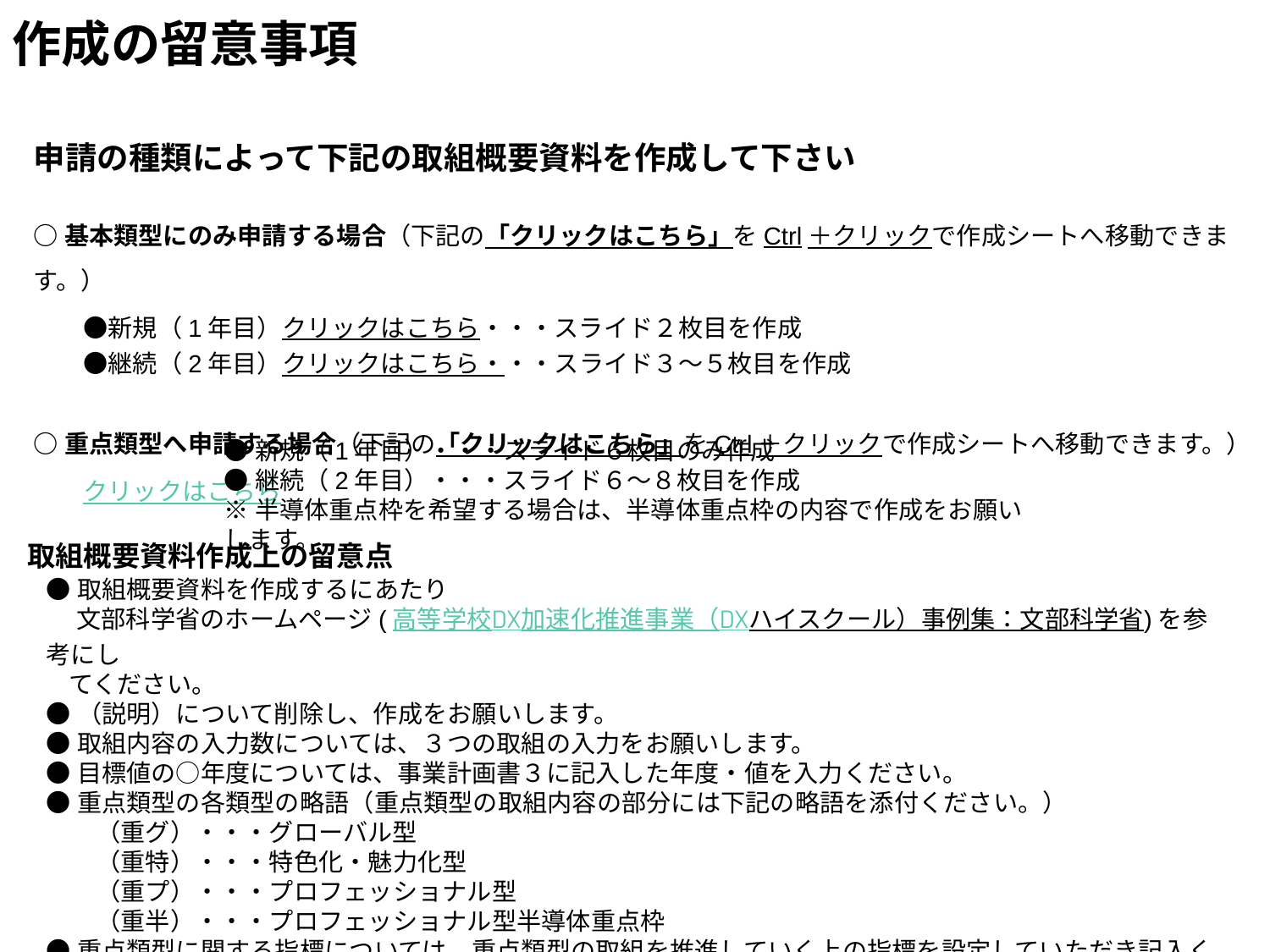

作成の留意事項
申請の種類によって下記の取組概要資料を作成して下さい

○基本類型にのみ申請する場合（下記の「クリックはこちら」をCtrl＋クリックで作成シートへ移動できます。）
　　●新規（1年目）クリックはこちら・・・スライド２枚目を作成
　　●継続（2年目）クリックはこちら・・・スライド３～５枚目を作成

○重点類型へ申請する場合（下記の「クリックはこちら」をCtrl＋クリックで作成シートへ移動できます。）
　　クリックはこちら
●新規（1年目）・・・スライド６枚目のみ作成
●継続（2年目）・・・スライド６～８枚目を作成
※半導体重点枠を希望する場合は、半導体重点枠の内容で作成をお願いします。
取組概要資料作成上の留意点
●取組概要資料を作成するにあたり
　 文部科学省のホームページ(高等学校DX加速化推進事業（DXハイスクール）事例集：文部科学省)を参考にし
   てください。
●（説明）について削除し、作成をお願いします。
●取組内容の入力数については、３つの取組の入力をお願いします。
●目標値の○年度については、事業計画書３に記入した年度・値を入力ください。
●重点類型の各類型の略語（重点類型の取組内容の部分には下記の略語を添付ください。）
　　（重グ）・・・グローバル型
　　（重特）・・・特色化・魅力化型
　　（重プ）・・・プロフェッショナル型
　　（重半）・・・プロフェッショナル型半導体重点枠
●重点類型に関する指標については、重点類型の取組を推進していく上の指標を設定していただき記入ください。